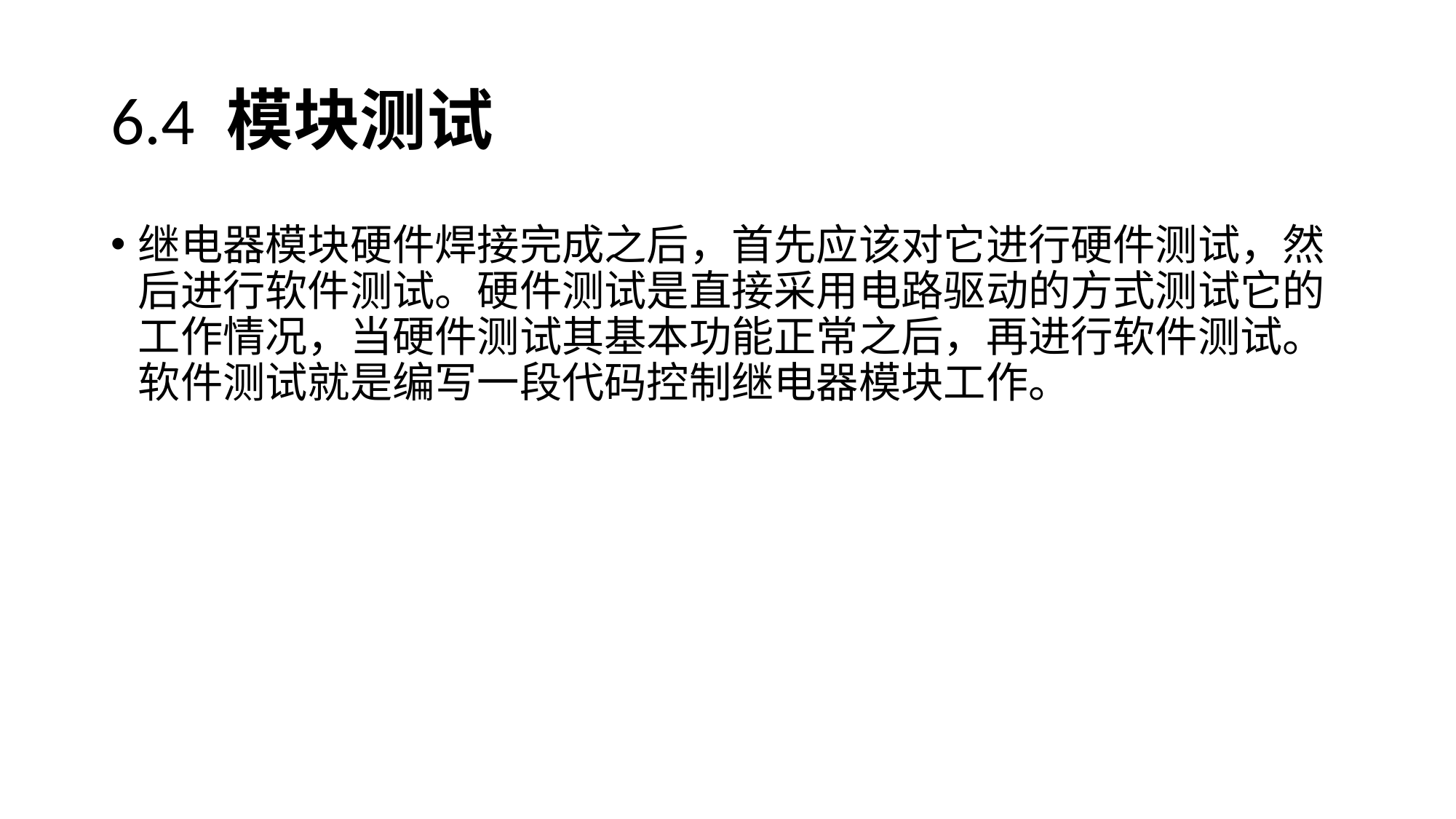

# 6.4 模块测试
继电器模块硬件焊接完成之后，首先应该对它进行硬件测试，然后进行软件测试。硬件测试是直接采用电路驱动的方式测试它的工作情况，当硬件测试其基本功能正常之后，再进行软件测试。软件测试就是编写一段代码控制继电器模块工作。